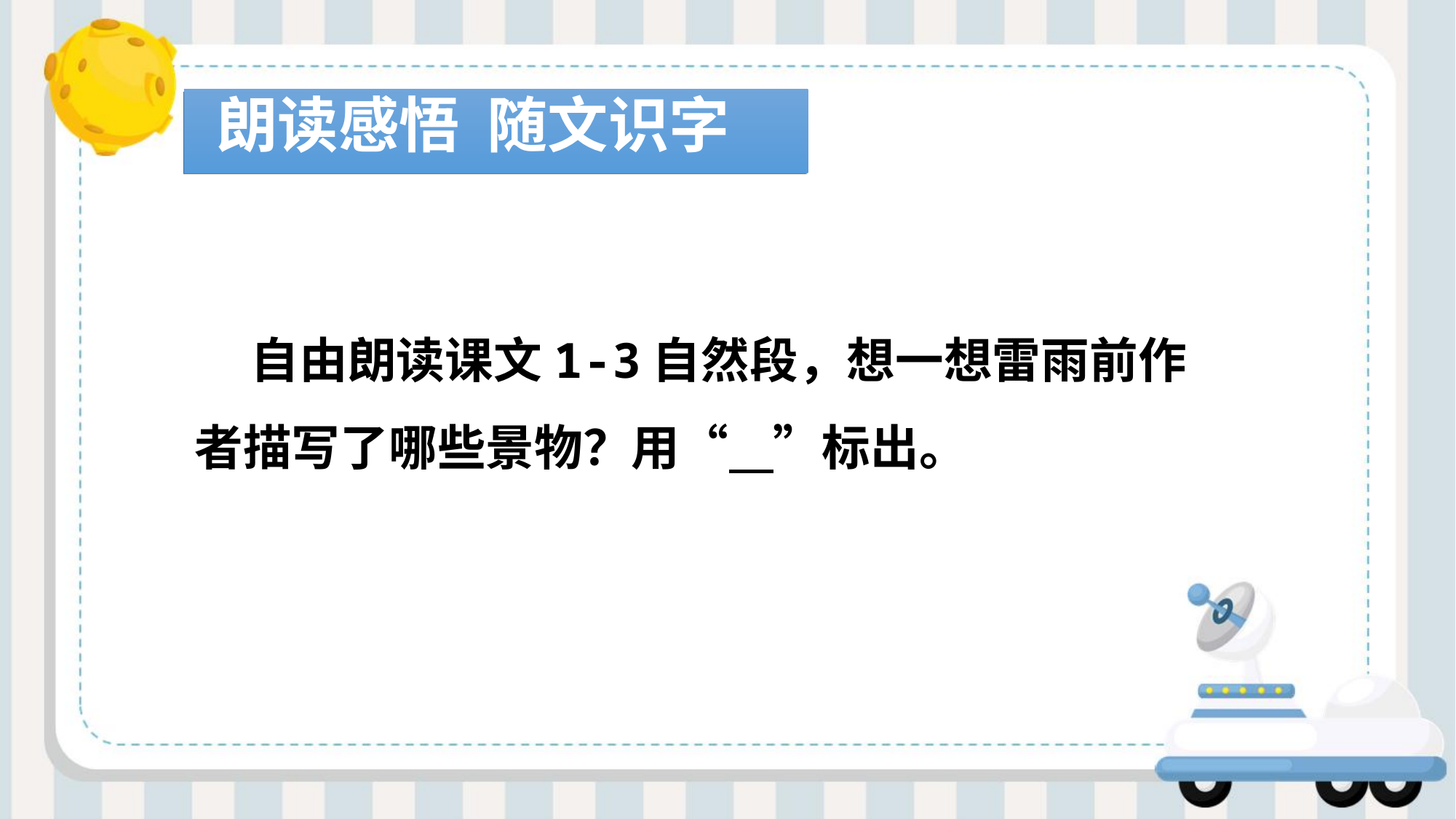

朗读感悟  随文识字
    自由朗读课文1-3自然段，想一想雷雨前作者描写了哪些景物？用“    ”标出。